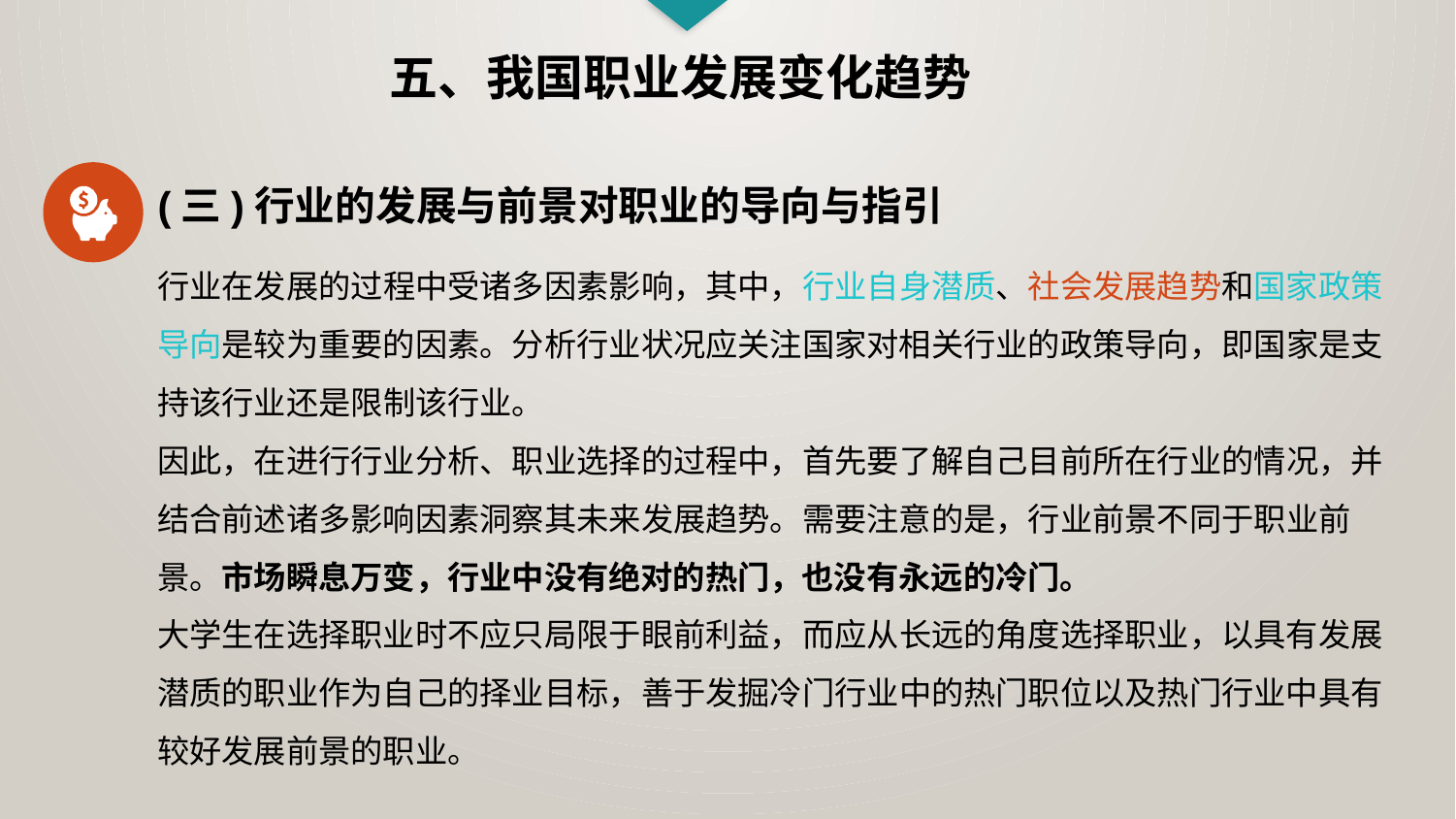

五、我国职业发展变化趋势

(三)行业的发展与前景对职业的导向与指引

行业在发展的过程中受诸多因素影响，其中，行业自身潜质、社会发展趋势和国家政策导向是较为重要的因素。分析行业状况应关注国家对相关行业的政策导向，即国家是支持该行业还是限制该行业。
因此，在进行行业分析、职业选择的过程中，首先要了解自己目前所在行业的情况，并结合前述诸多影响因素洞察其未来发展趋势。需要注意的是，行业前景不同于职业前景。市场瞬息万变，行业中没有绝对的热门，也没有永远的冷门。
大学生在选择职业时不应只局限于眼前利益，而应从长远的角度选择职业，以具有发展潜质的职业作为自己的择业目标，善于发掘冷门行业中的热门职位以及热门行业中具有较好发展前景的职业。
34